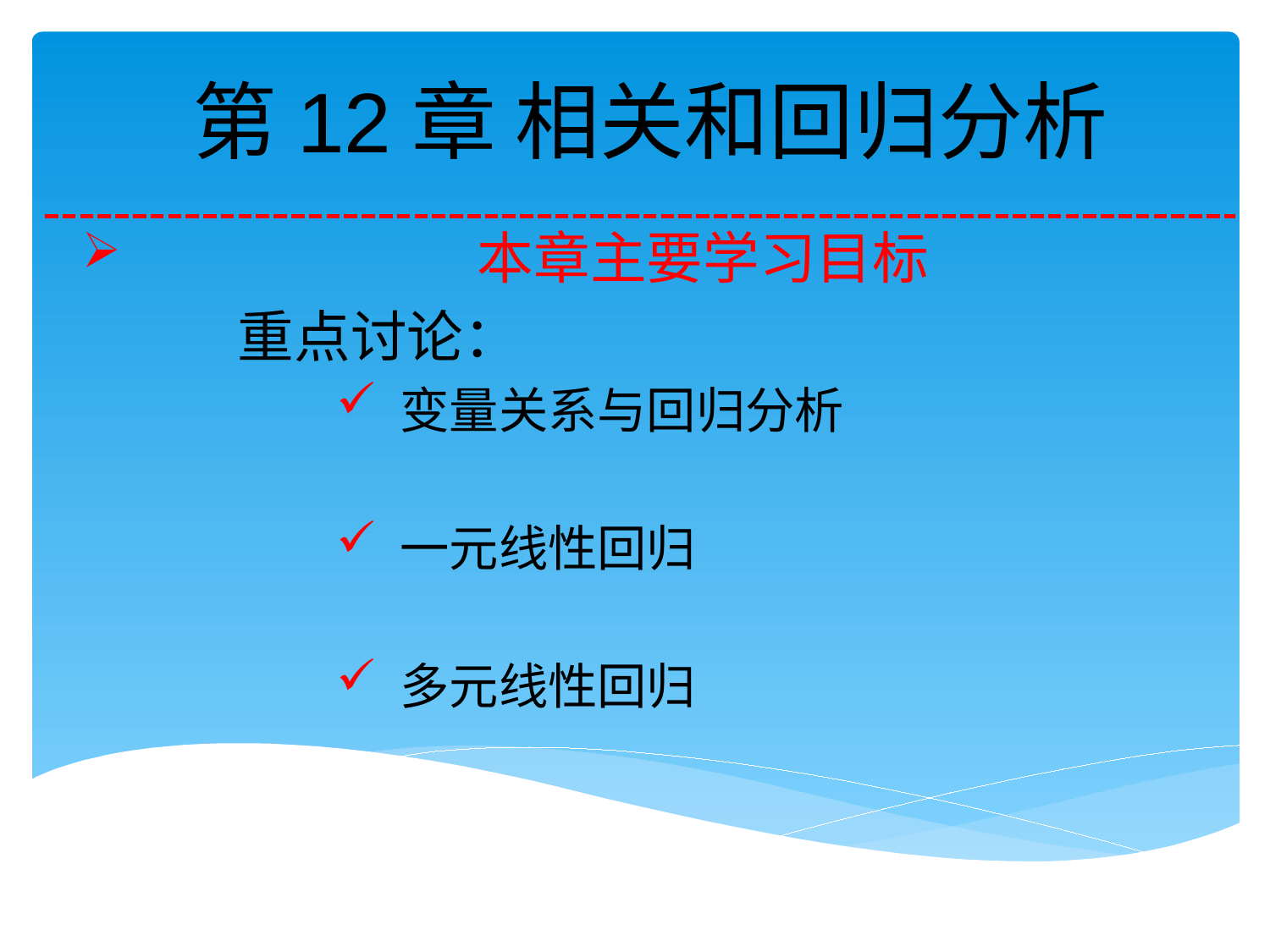

# 第12章 相关和回归分析
                             本章主要学习目标
             重点讨论：
变量关系与回归分析

一元线性回归

多元线性回归